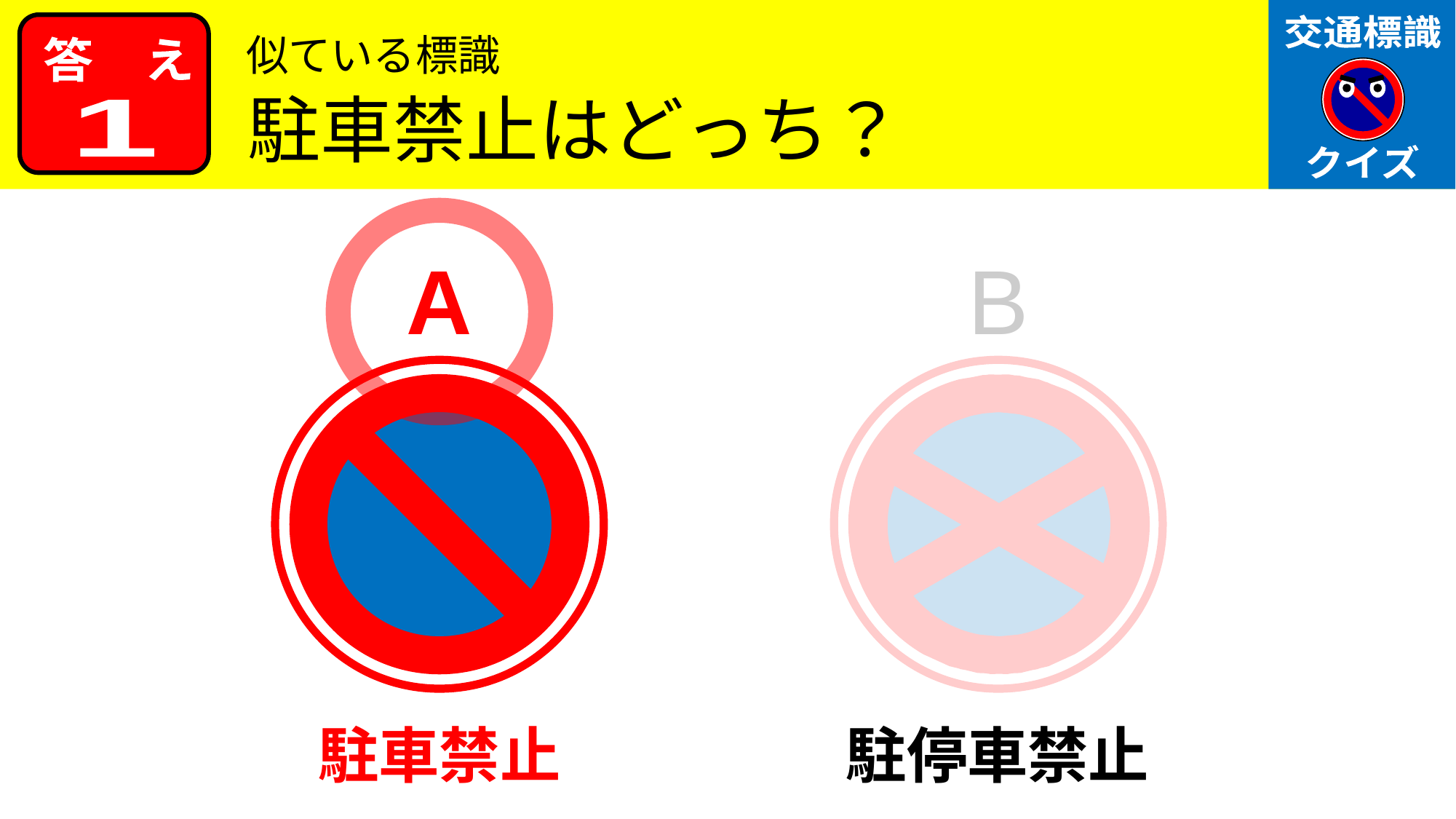

似ている標識
駐車禁止はどっち？
1

A
B

駐車禁止
駐停車禁止